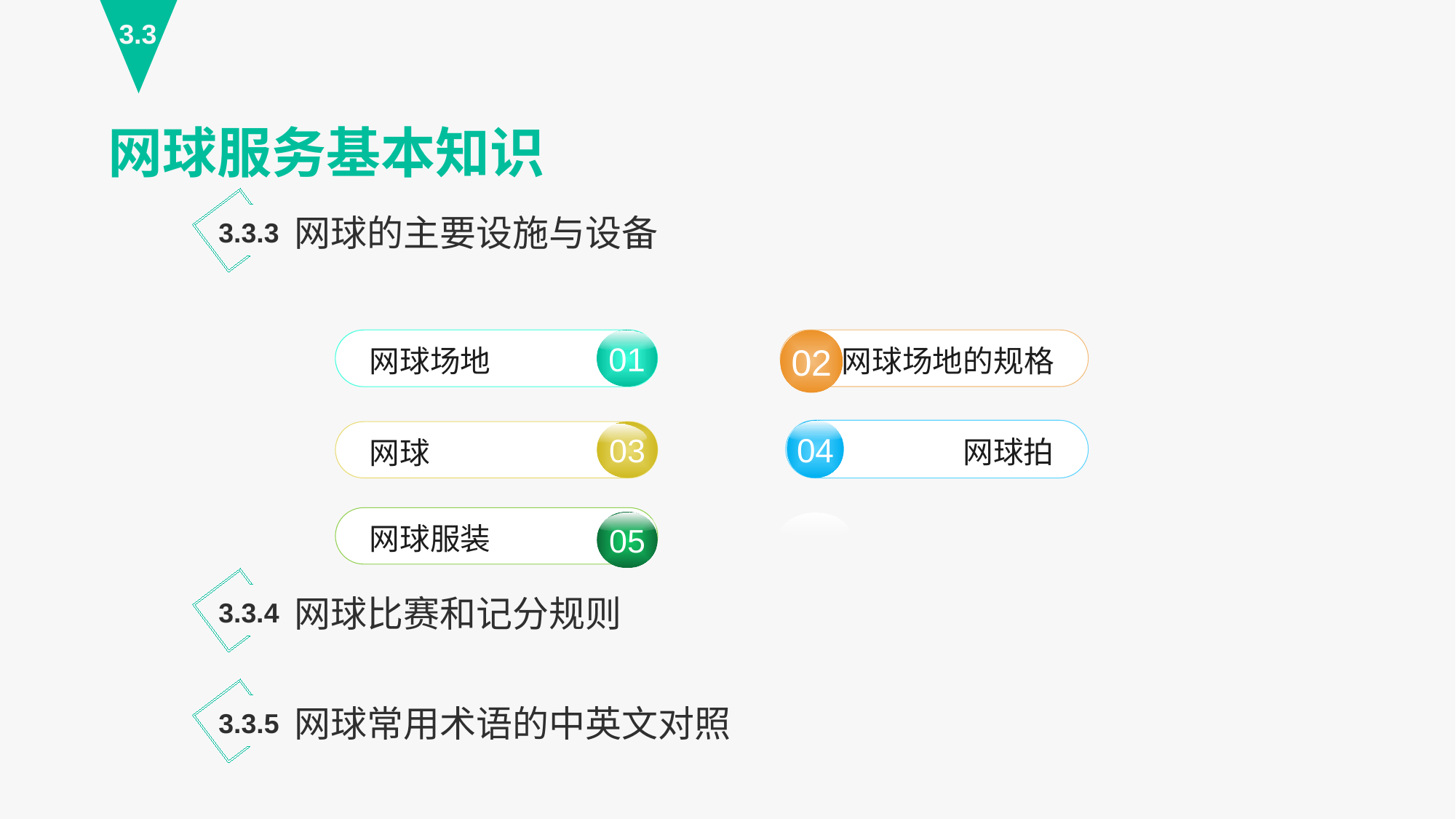

3.3
网球服务基本知识

网球的主要设施与设备
3.3.3

01
网球场地
网球场地的规格
02

04
网球拍

03
网球

网球服装
05

网球比赛和记分规则
3.3.4

网球常用术语的中英文对照
3.3.5